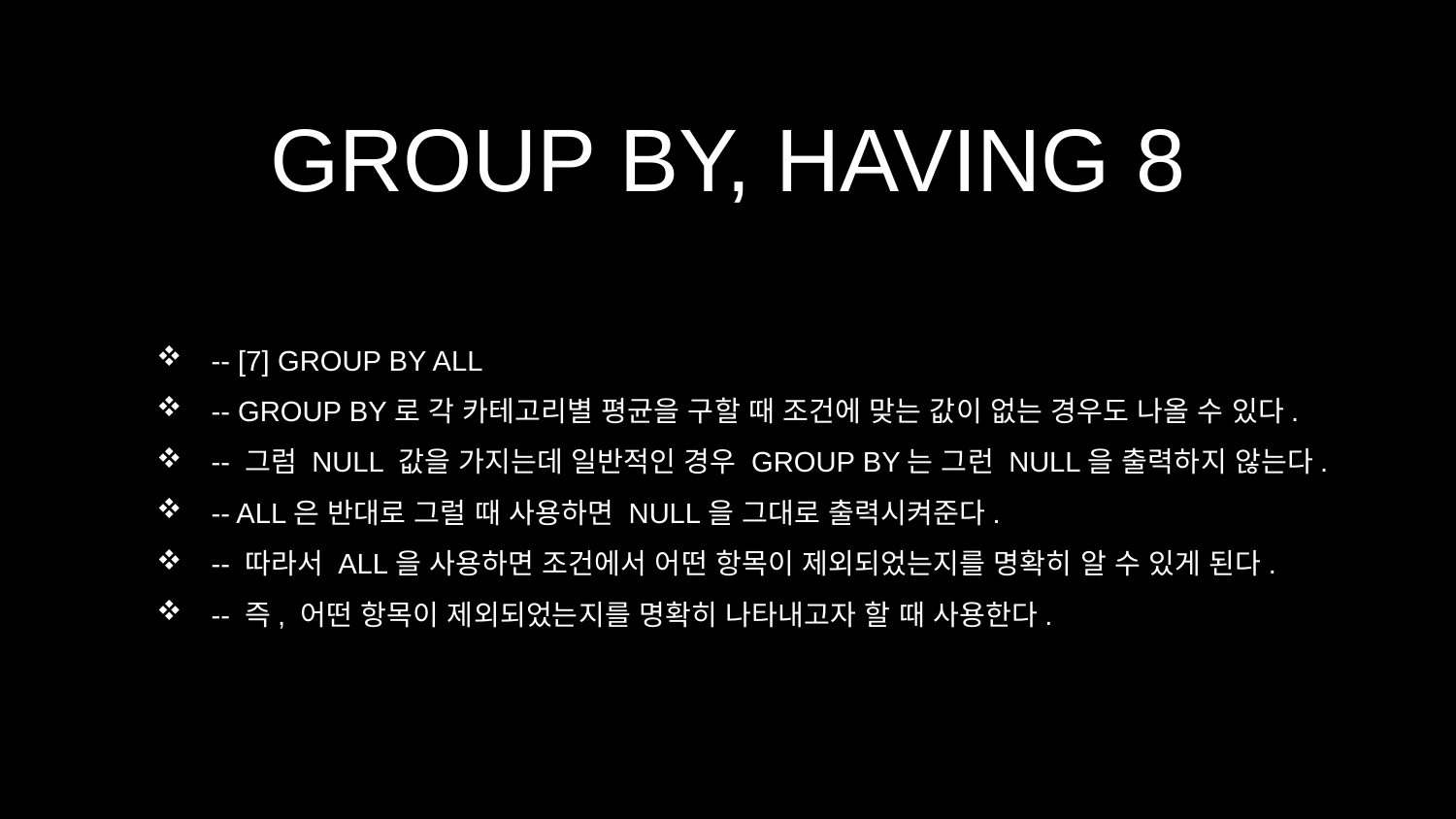

# GROUP BY, HAVING 8
-- [7] GROUP BY ALL
-- GROUP BY로 각 카테고리별 평균을 구할 때 조건에 맞는 값이 없는 경우도 나올 수 있다.
-- 그럼 NULL 값을 가지는데 일반적인 경우 GROUP BY는 그런 NULL을 출력하지 않는다.
-- ALL은 반대로 그럴 때 사용하면 NULL을 그대로 출력시켜준다.
-- 따라서 ALL을 사용하면 조건에서 어떤 항목이 제외되었는지를 명확히 알 수 있게 된다.
-- 즉, 어떤 항목이 제외되었는지를 명확히 나타내고자 할 때 사용한다.